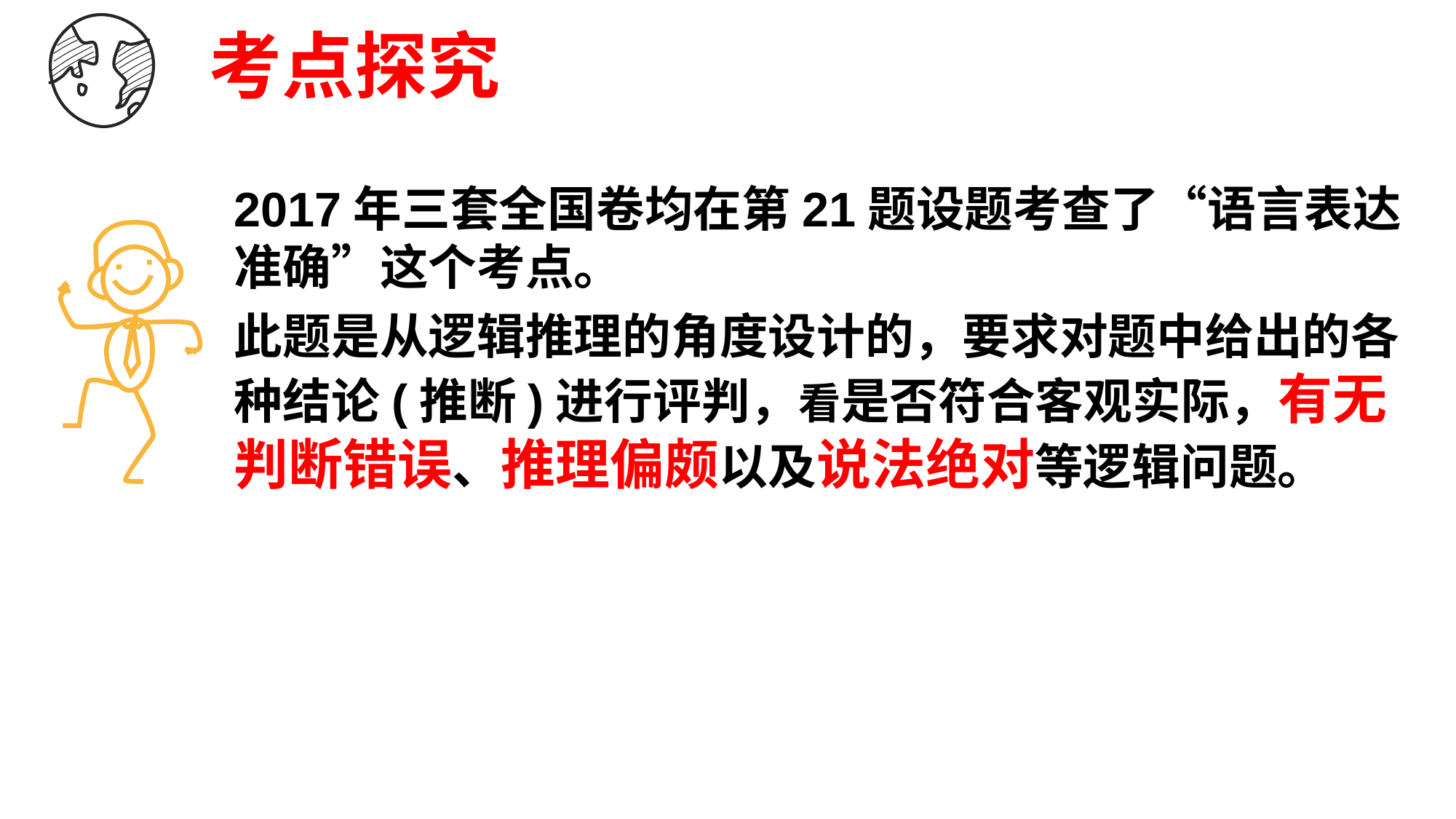

考点探究

2017年三套全国卷均在第21题设题考查了“语言表达准确”这个考点。
此题是从逻辑推理的角度设计的，要求对题中给出的各种结论(推断)进行评判，看是否符合客观实际，有无判断错误、推理偏颇以及说法绝对等逻辑问题。